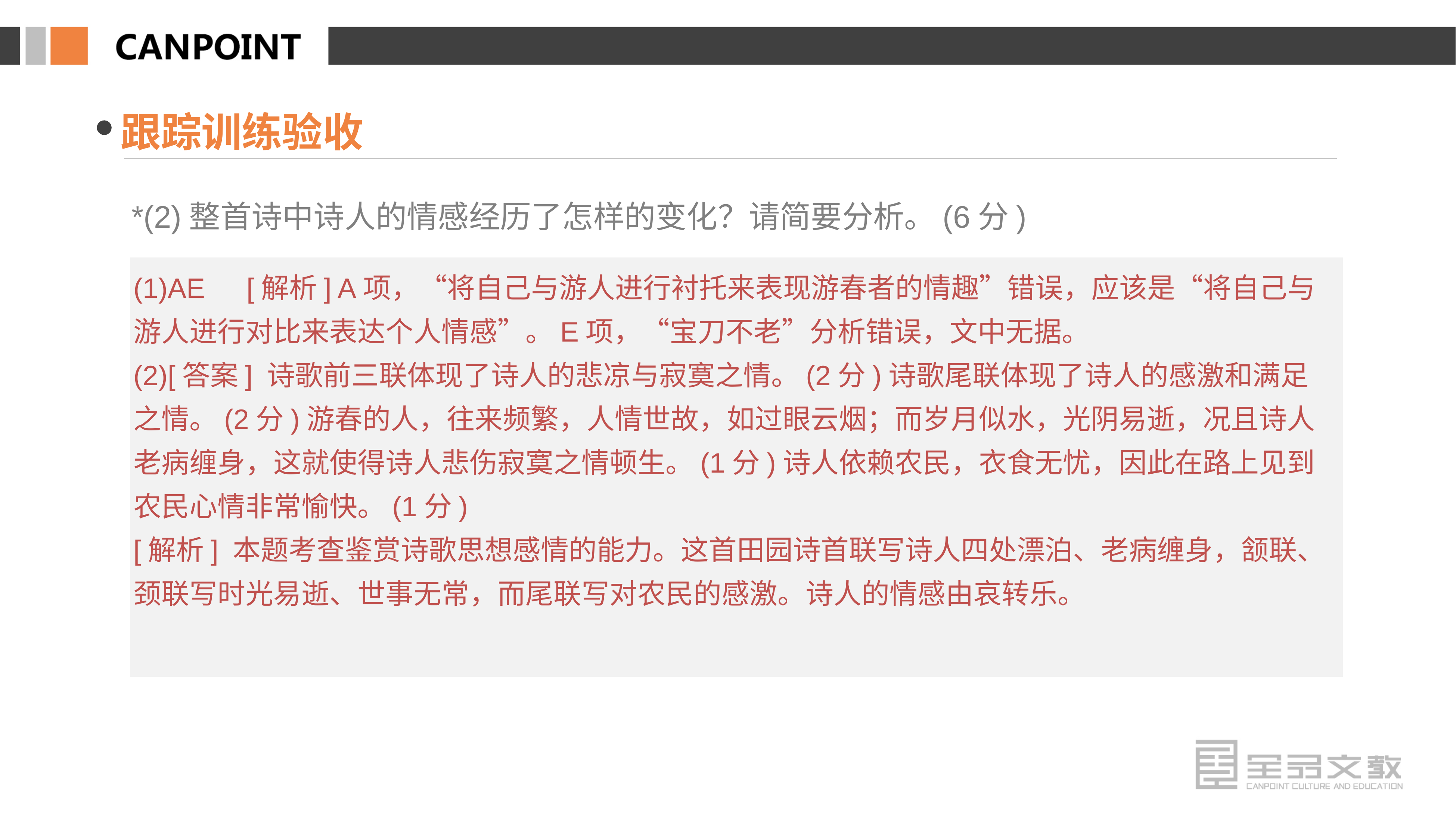

跟踪训练验收

*(2)整首诗中诗人的情感经历了怎样的变化？请简要分析。(6分)
(1)AE　[解析] A项，“将自己与游人进行衬托来表现游春者的情趣”错误，应该是“将自己与游人进行对比来表达个人情感”。E项，“宝刀不老”分析错误，文中无据。
(2)[答案] 诗歌前三联体现了诗人的悲凉与寂寞之情。(2分)诗歌尾联体现了诗人的感激和满足之情。(2分)游春的人，往来频繁，人情世故，如过眼云烟；而岁月似水，光阴易逝，况且诗人老病缠身，这就使得诗人悲伤寂寞之情顿生。(1分)诗人依赖农民，衣食无忧，因此在路上见到农民心情非常愉快。(1分)
[解析] 本题考查鉴赏诗歌思想感情的能力。这首田园诗首联写诗人四处漂泊、老病缠身，颔联、颈联写时光易逝、世事无常，而尾联写对农民的感激。诗人的情感由哀转乐。